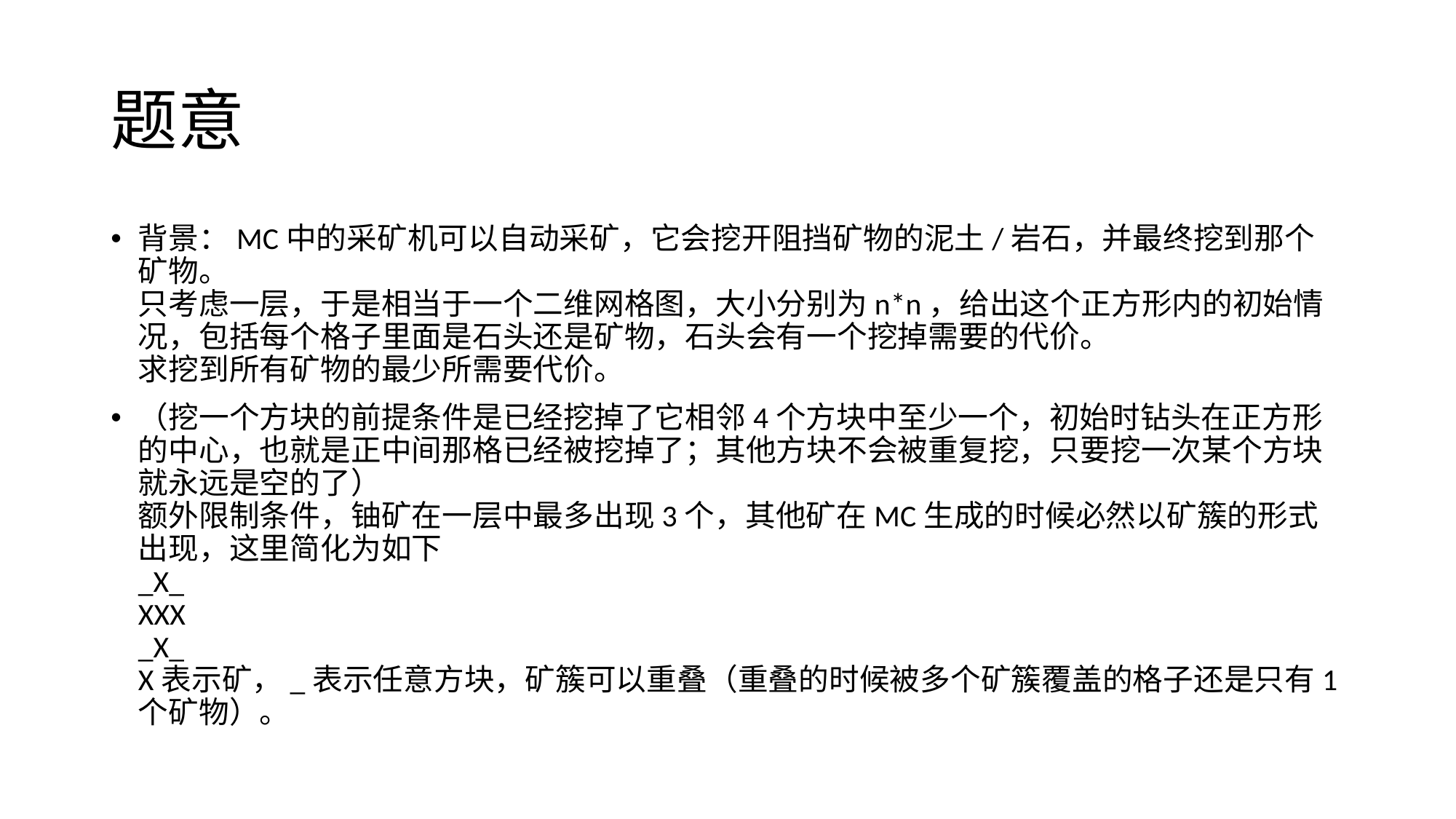

# 题意
背景：MC中的采矿机可以自动采矿，它会挖开阻挡矿物的泥土/岩石，并最终挖到那个矿物。
只考虑一层，于是相当于一个二维网格图，大小分别为n*n，给出这个正方形内的初始情况，包括每个格子里面是石头还是矿物，石头会有一个挖掉需要的代价。
求挖到所有矿物的最少所需要代价。
（挖一个方块的前提条件是已经挖掉了它相邻4个方块中至少一个，初始时钻头在正方形的中心，也就是正中间那格已经被挖掉了；其他方块不会被重复挖，只要挖一次某个方块就永远是空的了）
额外限制条件，铀矿在一层中最多出现3个，其他矿在MC生成的时候必然以矿簇的形式出现，这里简化为如下
_X_
XXX
_X_
X表示矿，_表示任意方块，矿簇可以重叠（重叠的时候被多个矿簇覆盖的格子还是只有1个矿物）。